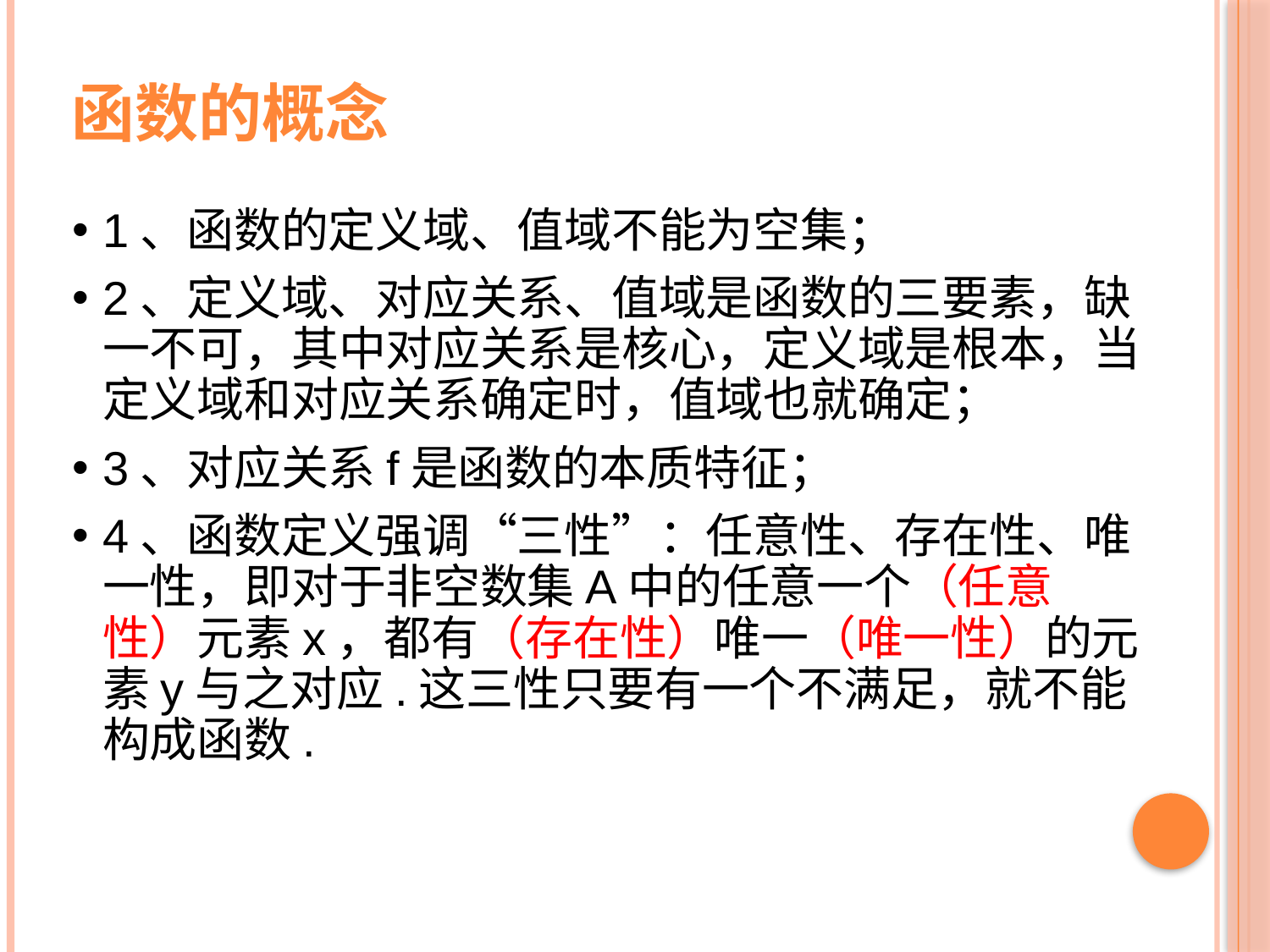

函数的概念
1、函数的定义域、值域不能为空集；
2、定义域、对应关系、值域是函数的三要素，缺一不可，其中对应关系是核心，定义域是根本，当定义域和对应关系确定时，值域也就确定；
3、对应关系f是函数的本质特征；
4、函数定义强调“三性”：任意性、存在性、唯一性，即对于非空数集A中的任意一个（任意性）元素x，都有（存在性）唯一（唯一性）的元素y与之对应.这三性只要有一个不满足，就不能构成函数.